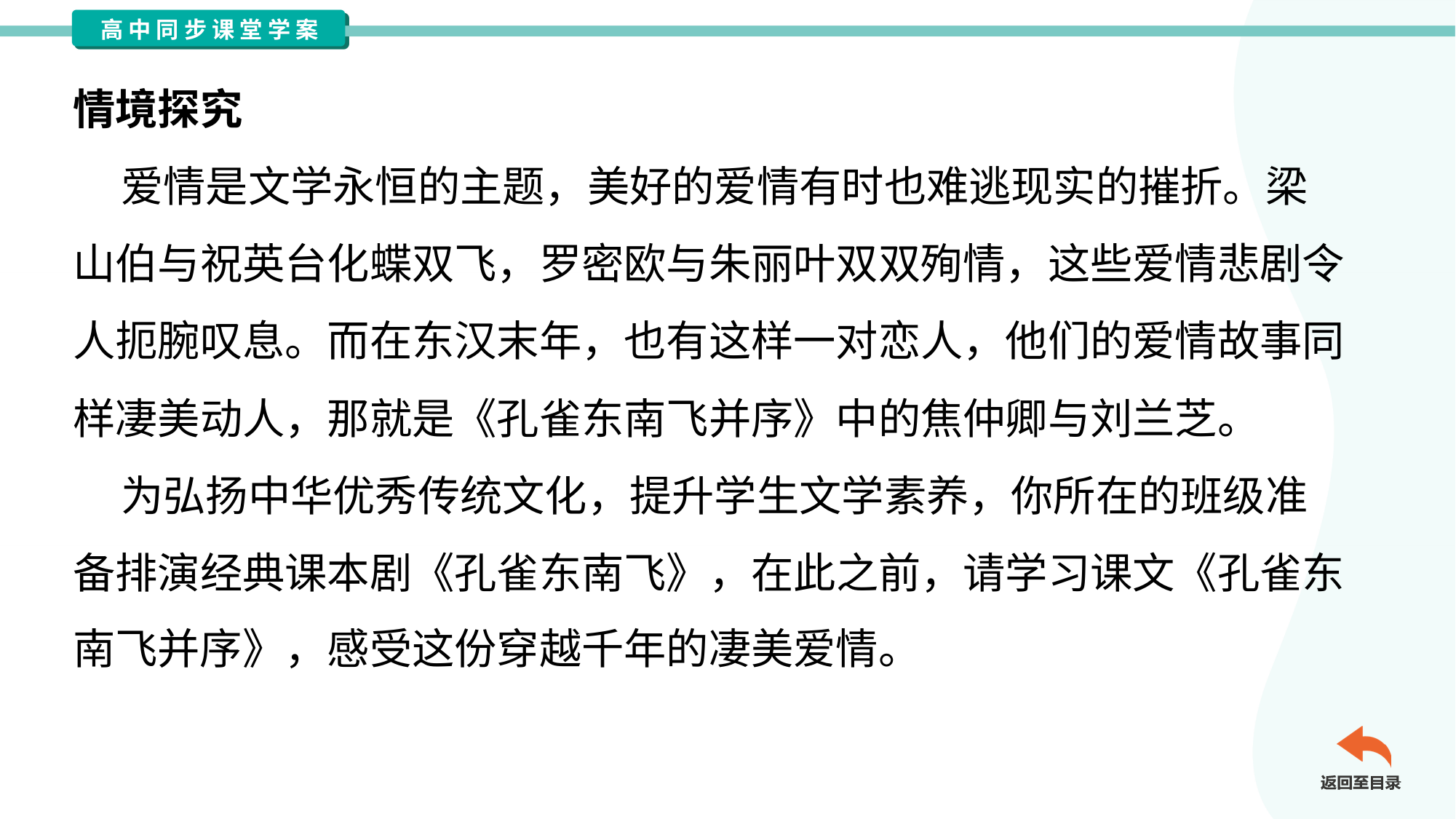

情境探究
    爱情是文学永恒的主题，美好的爱情有时也难逃现实的摧折。梁
山伯与祝英台化蝶双飞，罗密欧与朱丽叶双双殉情，这些爱情悲剧令
人扼腕叹息。而在东汉末年，也有这样一对恋人，他们的爱情故事同
样凄美动人，那就是《孔雀东南飞并序》中的焦仲卿与刘兰芝。
    为弘扬中华优秀传统文化，提升学生文学素养，你所在的班级准
备排演经典课本剧《孔雀东南飞》，在此之前，请学习课文《孔雀东
南飞并序》，感受这份穿越千年的凄美爱情。